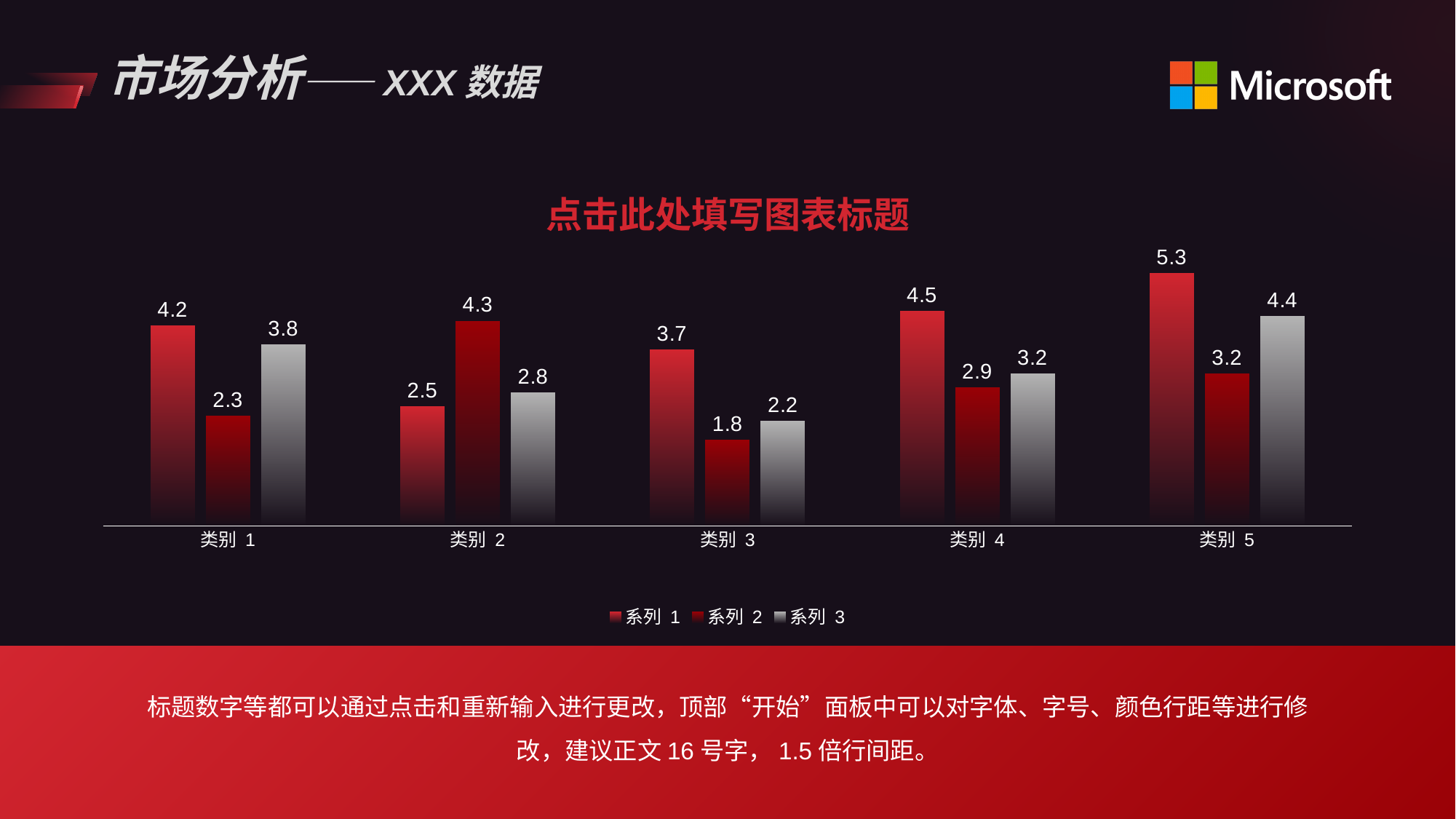

# 市场分析——XXX数据

### Chart: 点击此处填写图表标题

| Category | 系列 1 | 系列 2 | 系列 3 |
|---|---|---|---|
| 类别 1 | 4.2 | 2.3 | 3.8 |
| 类别 2 | 2.5 | 4.3 | 2.8 |
| 类别 3 | 3.7 | 1.8 | 2.2 |
| 类别 4 | 4.5 | 2.9 | 3.2 |
| 类别 5 | 5.3 | 3.2 | 4.4 |
标题数字等都可以通过点击和重新输入进行更改，顶部“开始”面板中可以对字体、字号、颜色行距等进行修改，建议正文16号字，1.5倍行间距。